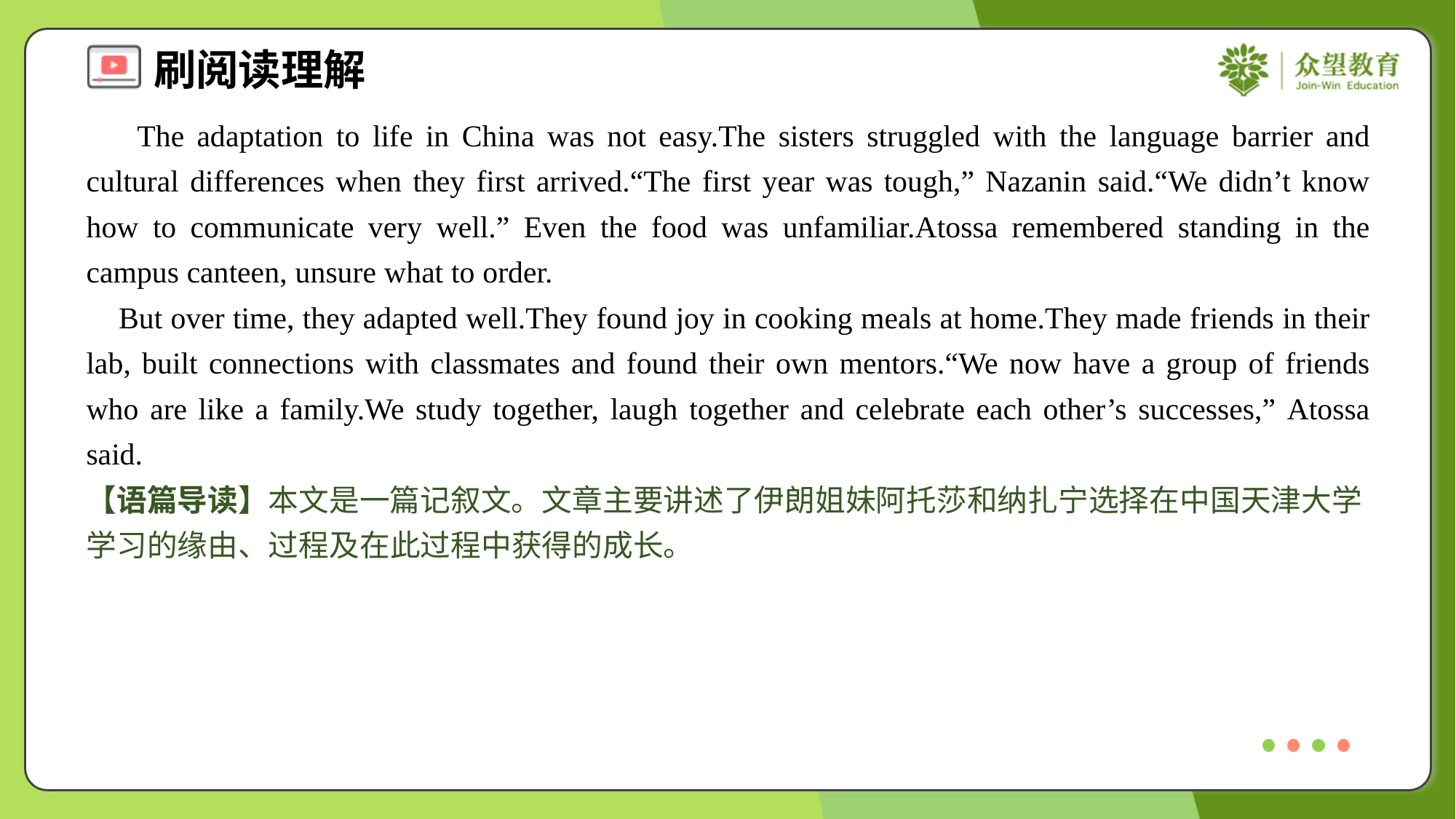

The adaptation to life in China was not easy.The sisters struggled with the language barrier and cultural differences when they first arrived.“The first year was tough,” Nazanin said.“We didn’t know how to communicate very well.” Even the food was unfamiliar.Atossa remembered standing in the campus canteen, unsure what to order.
    But over time, they adapted well.They found joy in cooking meals at home.They made friends in their lab, built connections with classmates and found their own mentors.“We now have a group of friends who are like a family.We study together, laugh together and celebrate each other’s successes,” Atossa said.#1.6
【语篇导读】本文是一篇记叙文。文章主要讲述了伊朗姐妹阿托莎和纳扎宁选择在中国天津大学学习的缘由、过程及在此过程中获得的成长。